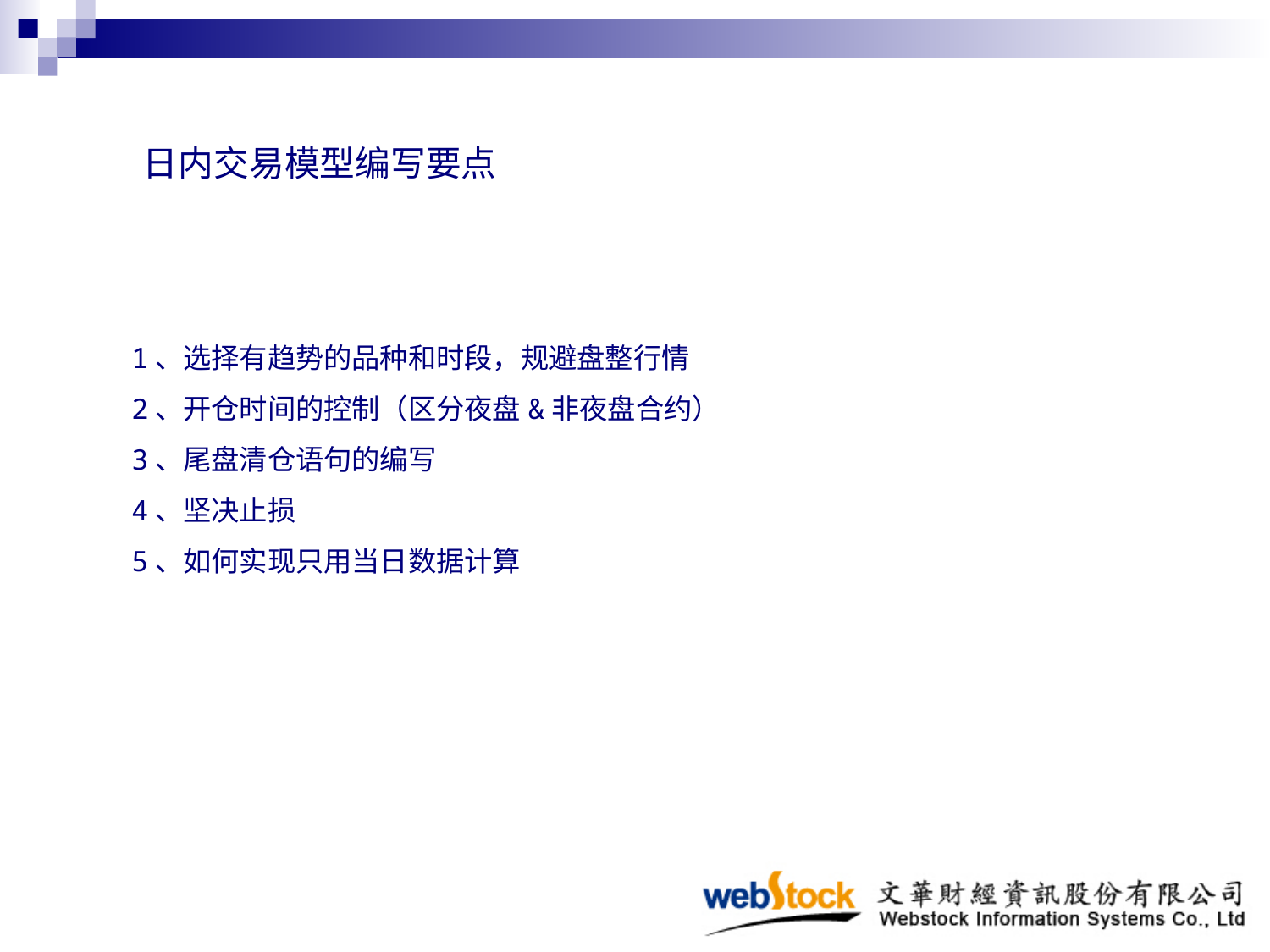

日内交易模型编写要点
1、选择有趋势的品种和时段，规避盘整行情
2、开仓时间的控制（区分夜盘&非夜盘合约）
3、尾盘清仓语句的编写
4、坚决止损
5、如何实现只用当日数据计算